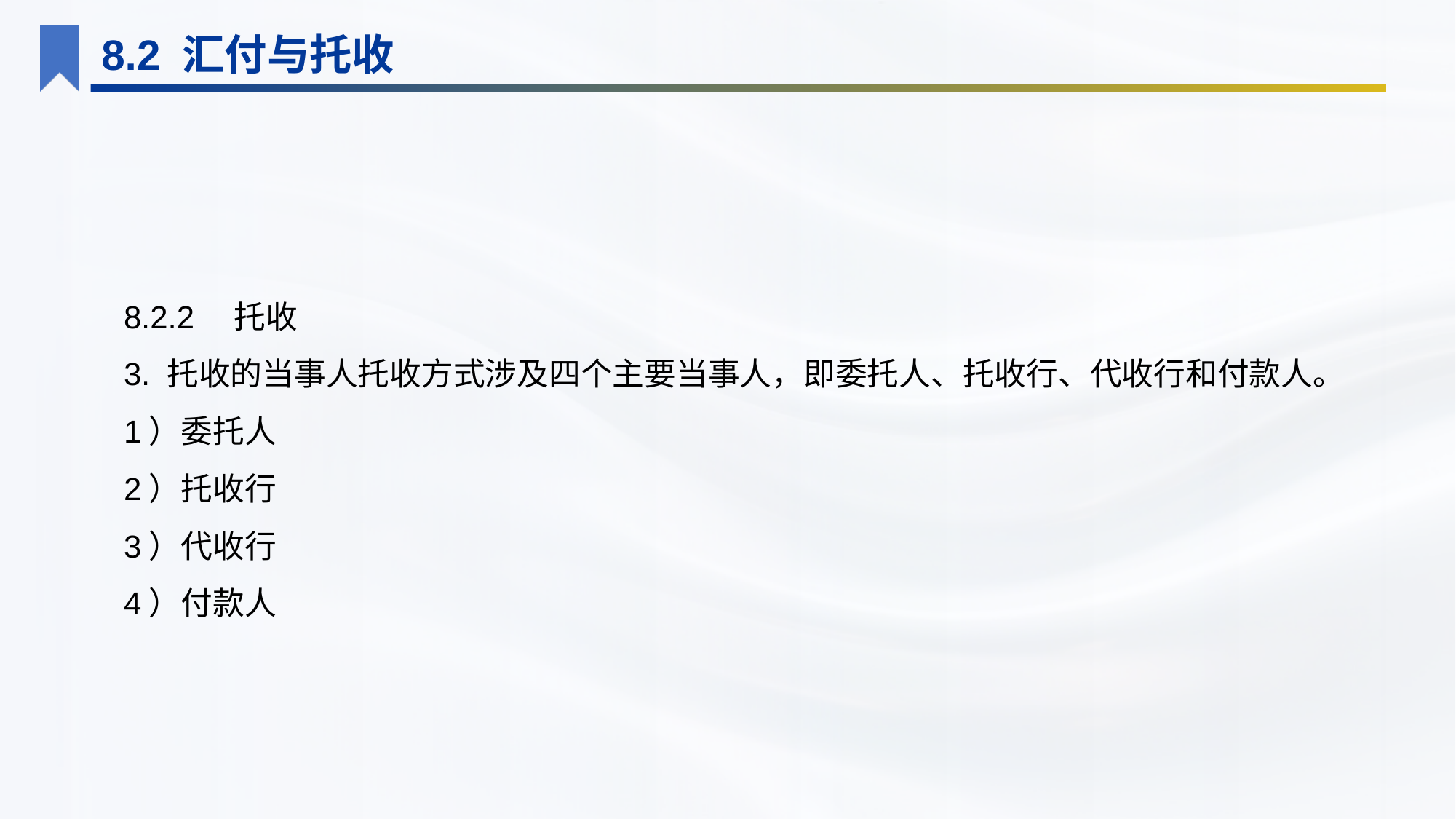

8.2 汇付与托收
8.2.2　托收
3. 托收的当事人托收方式涉及四个主要当事人，即委托人、托收行、代收行和付款人。
1）委托人
2）托收行
3）代收行
4）付款人